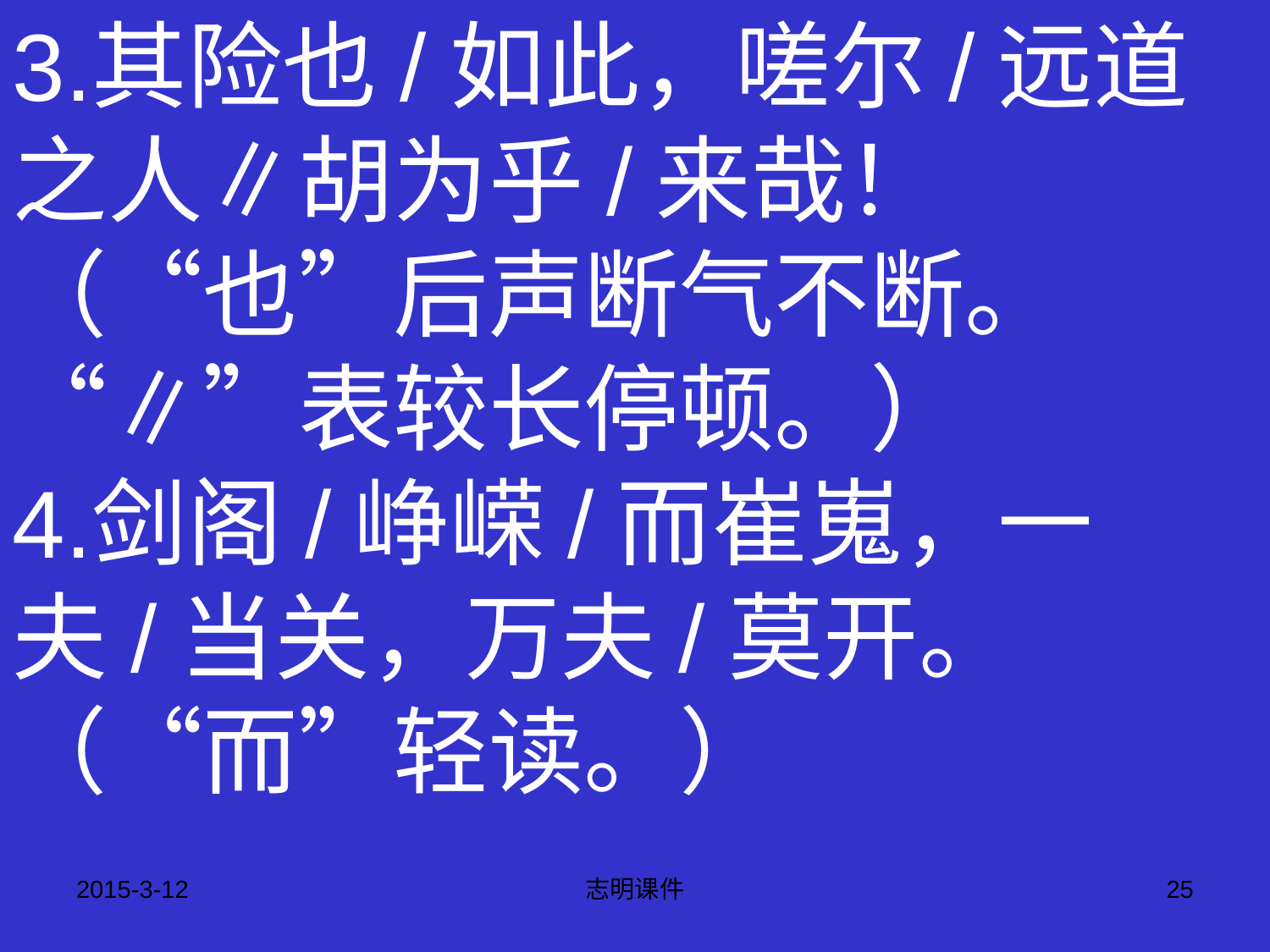

3.其险也/如此，嗟尔/远道之人∥胡为乎/来哉！
（“也”后声断气不断。“∥”表较长停顿。）
4.剑阁/峥嵘/而崔嵬，一夫/当关，万夫/莫开。
（“而”轻读。）

2015-3-12
志明课件
25